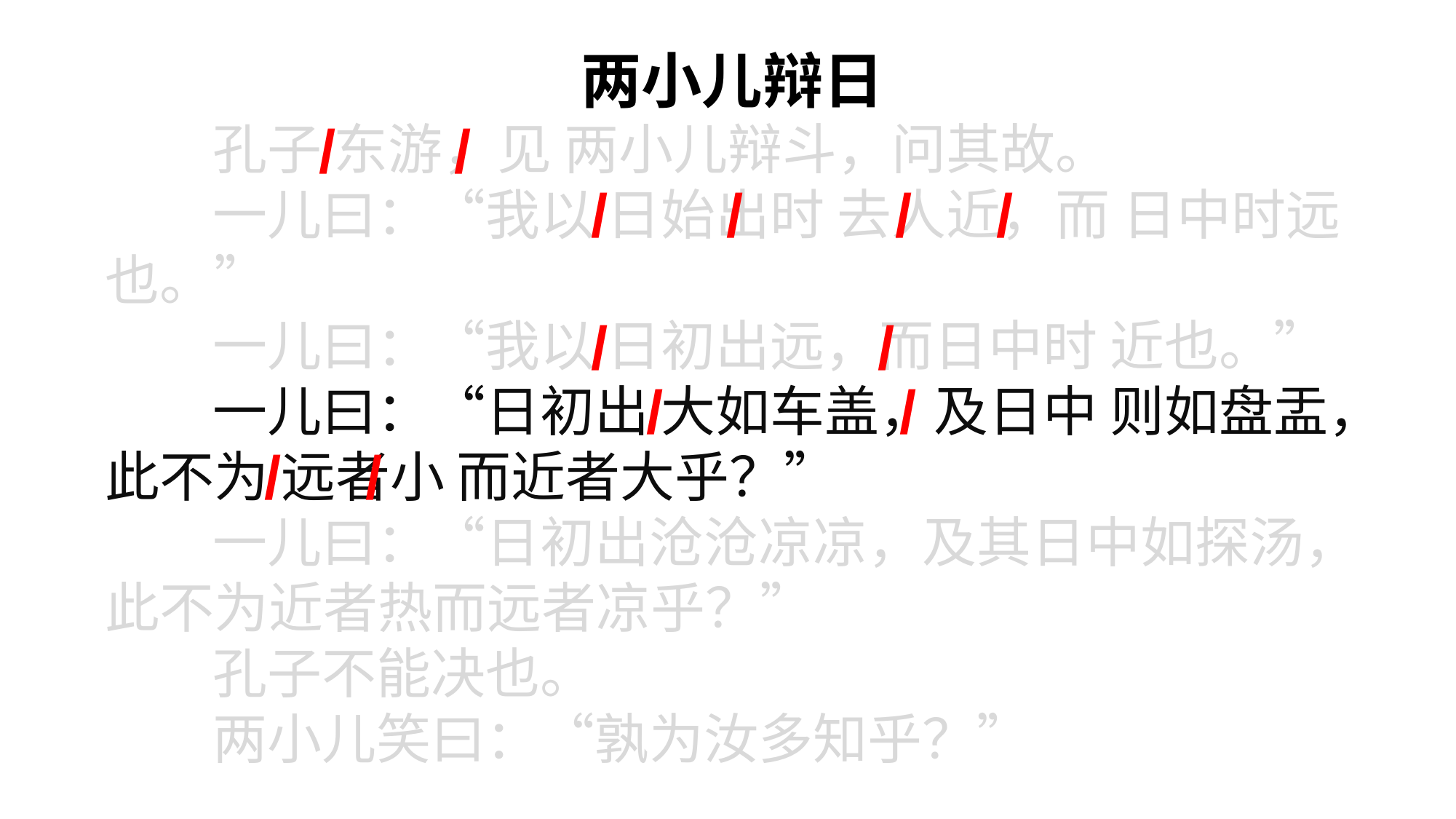

两小儿辩日
孔子 东游，见 两小儿辩斗，问其故。
一儿曰：“我以 日始出时 去人近，而 日中时远也。”
一儿曰：“我以 日初出远，而日中时 近也。”
一儿曰：“日初出 大如车盖，及日中 则如盘盂，此不为 远者小 而近者大乎？”
一儿曰：“日初出沧沧凉凉，及其日中如探汤，此不为近者热而远者凉乎？”
孔子不能决也。
两小儿笑曰：“孰为汝多知乎？”

/       /
/       /         /     /
/                /
/              /
/     /